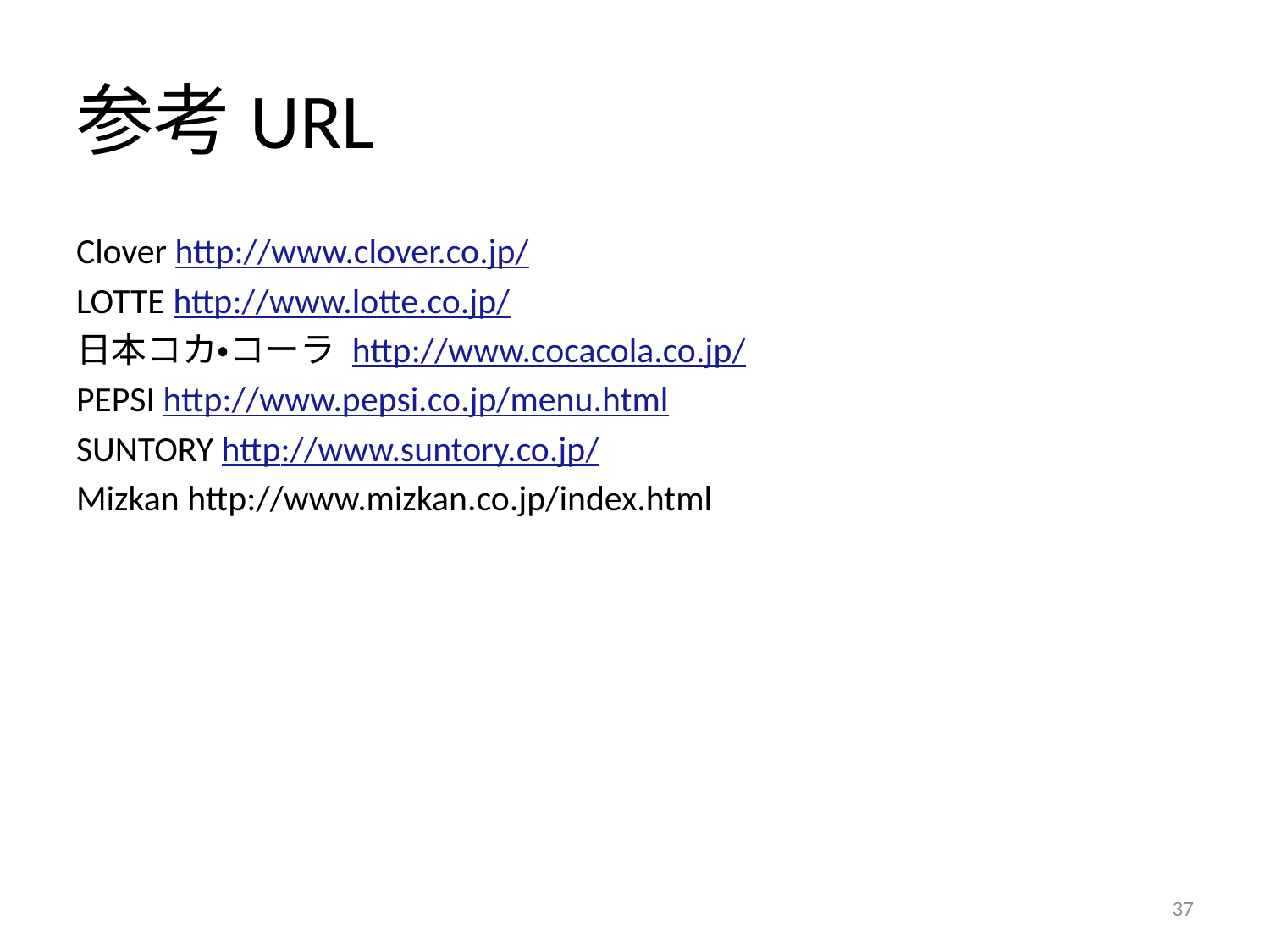

# 参考URL
Clover http://www.clover.co.jp/
LOTTE http://www.lotte.co.jp/
日本コカ・コーラ http://www.cocacola.co.jp/
PEPSI http://www.pepsi.co.jp/menu.html
SUNTORY http://www.suntory.co.jp/
Mizkan http://www.mizkan.co.jp/index.html

37